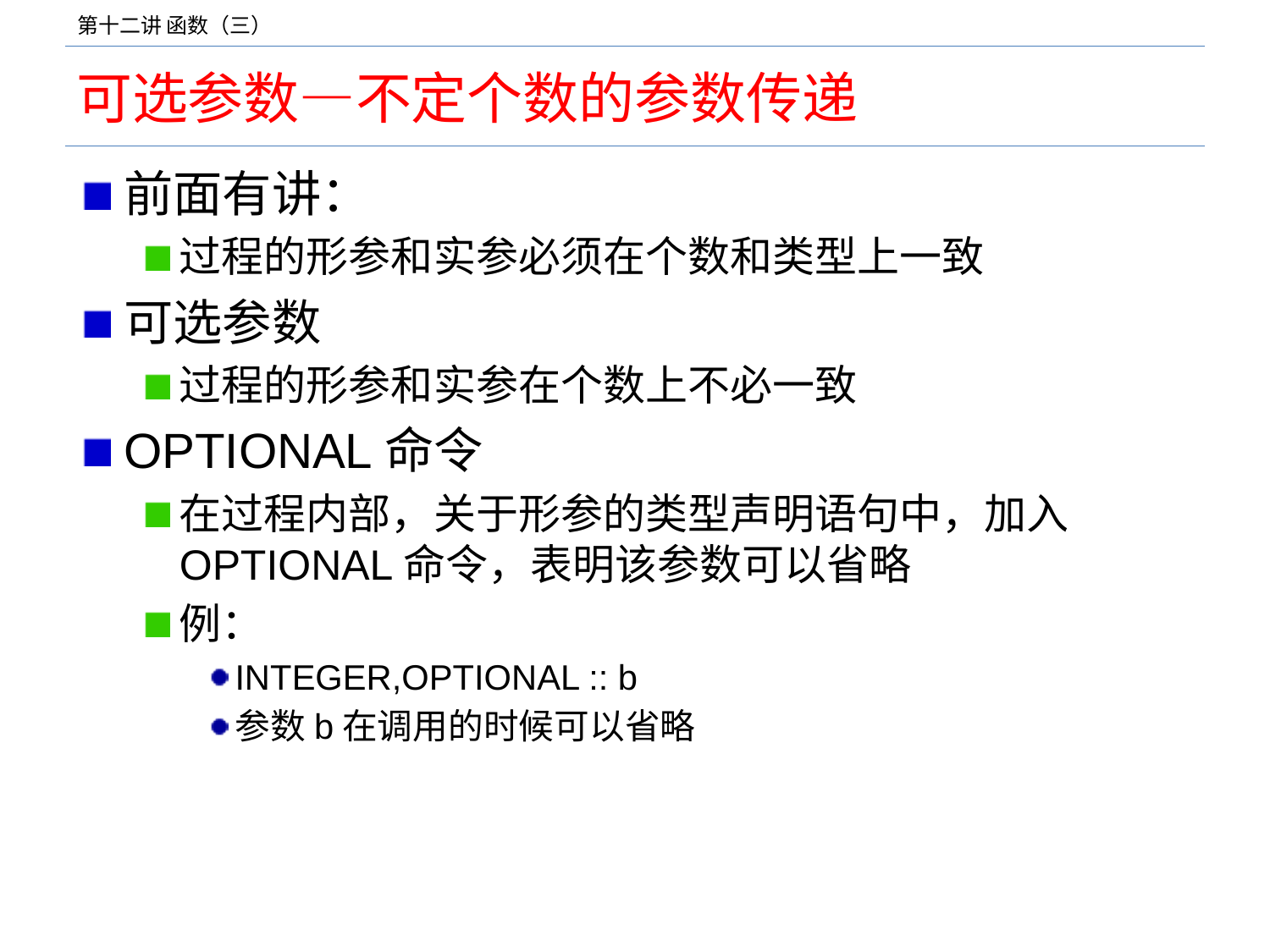

# 可选参数—不定个数的参数传递
前面有讲：
过程的形参和实参必须在个数和类型上一致
可选参数
过程的形参和实参在个数上不必一致
OPTIONAL命令
在过程内部，关于形参的类型声明语句中，加入OPTIONAL命令，表明该参数可以省略
例：
INTEGER,OPTIONAL :: b
参数b在调用的时候可以省略